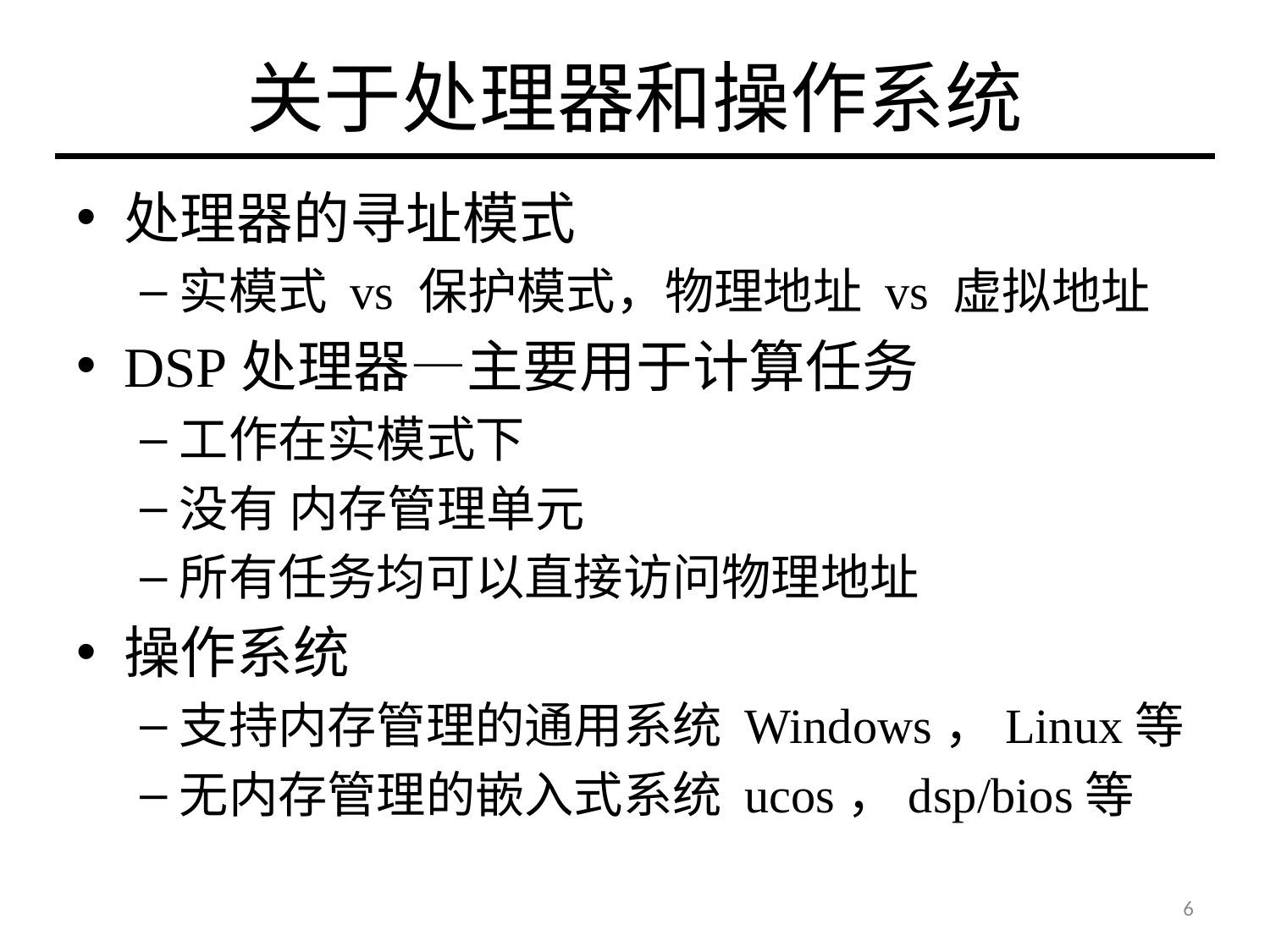

# 关于处理器和操作系统
处理器的寻址模式
实模式 vs 保护模式，物理地址 vs 虚拟地址
DSP处理器—主要用于计算任务
工作在实模式下
没有 内存管理单元
所有任务均可以直接访问物理地址
操作系统
支持内存管理的通用系统 Windows，Linux等
无内存管理的嵌入式系统 ucos，dsp/bios等
6